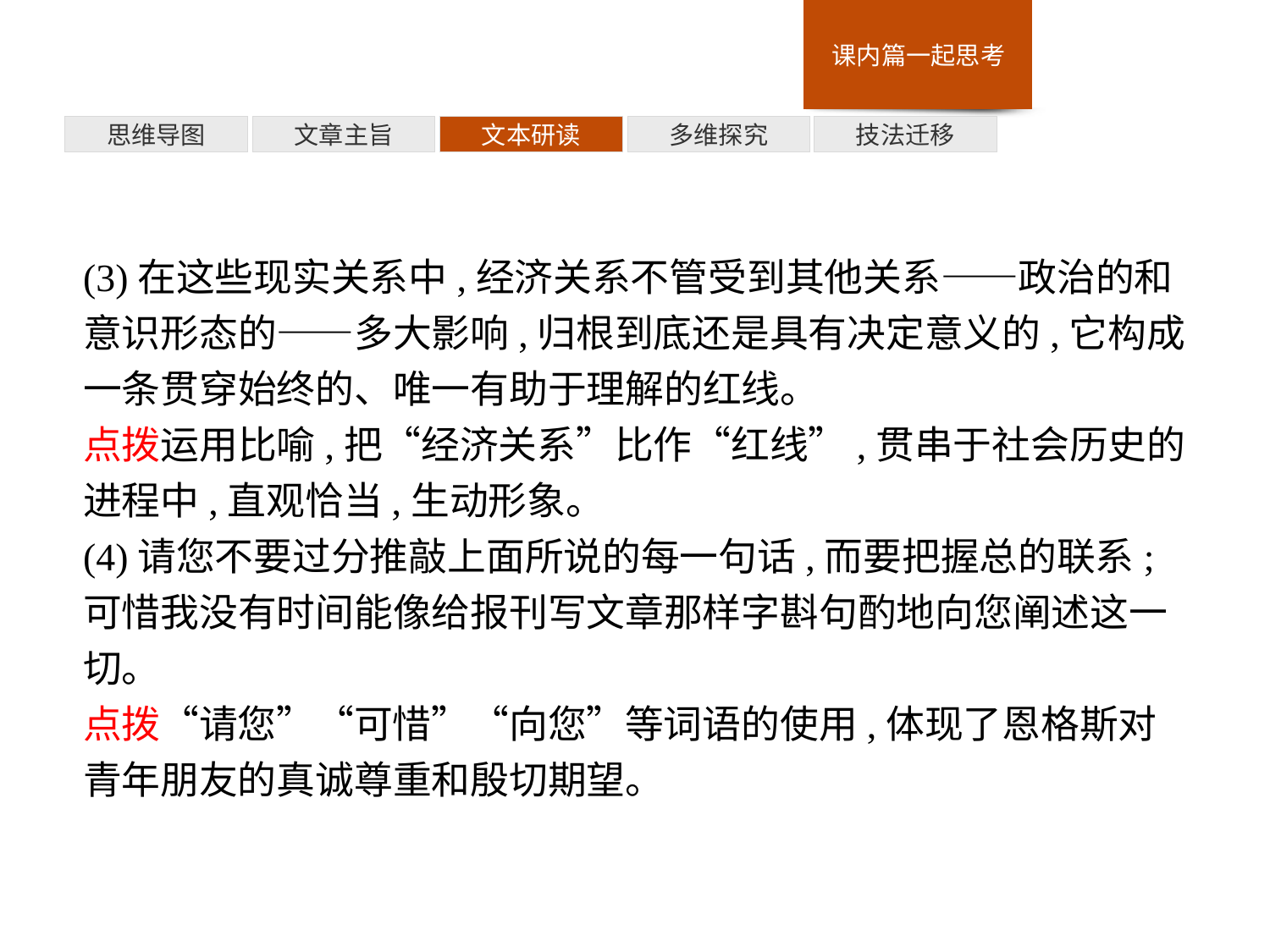

多维探究
思维导图
文章主旨
文本研读
技法迁移
(3)在这些现实关系中,经济关系不管受到其他关系——政治的和意识形态的——多大影响,归根到底还是具有决定意义的,它构成一条贯穿始终的、唯一有助于理解的红线。
点拨运用比喻,把“经济关系”比作“红线”,贯串于社会历史的进程中,直观恰当,生动形象。
(4)请您不要过分推敲上面所说的每一句话,而要把握总的联系;可惜我没有时间能像给报刊写文章那样字斟句酌地向您阐述这一切。
点拨“请您”“可惜”“向您”等词语的使用,体现了恩格斯对青年朋友的真诚尊重和殷切期望。